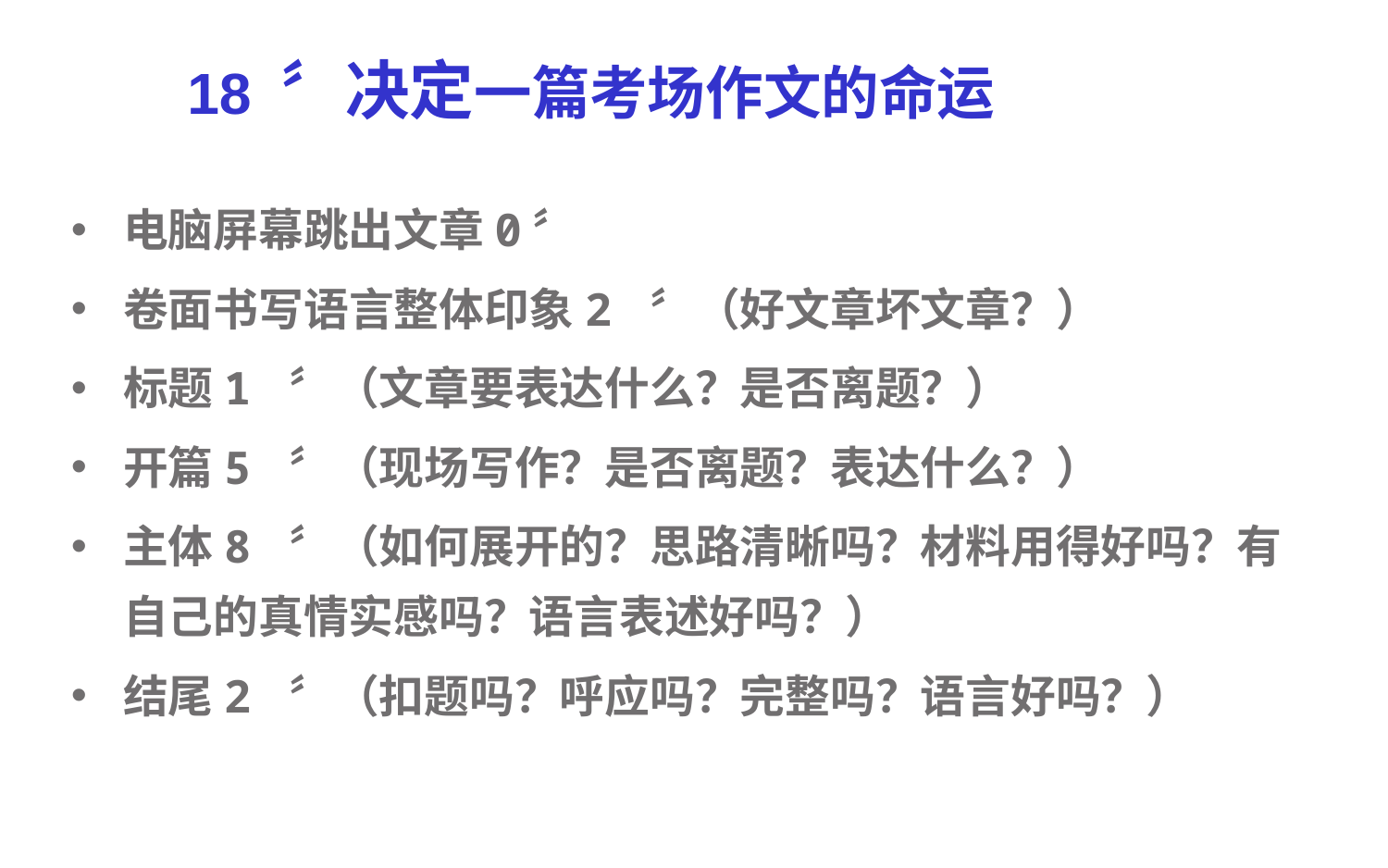

# 18 〞决定一篇考场作文的命运
电脑屏幕跳出文章0〞
卷面书写语言整体印象2 〞（好文章坏文章？）
标题1 〞（文章要表达什么？是否离题？）
开篇5 〞（现场写作？是否离题？表达什么？）
主体8 〞（如何展开的？思路清晰吗？材料用得好吗？有自己的真情实感吗？语言表述好吗？）
结尾2 〞（扣题吗？呼应吗？完整吗？语言好吗？）